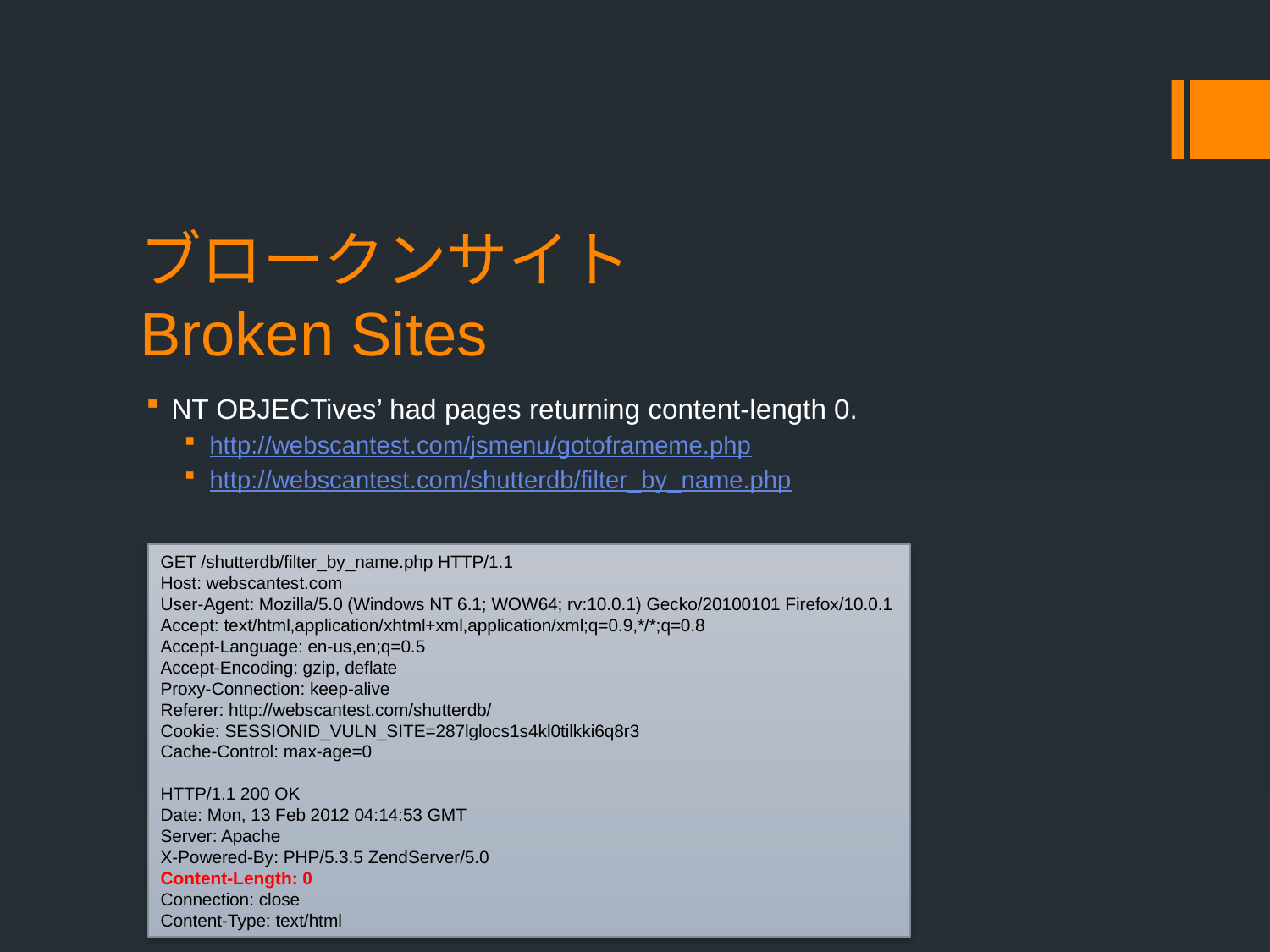

# ブロークンサイト Broken Sites
NT OBJECTives’ had pages returning content-length 0.
http://webscantest.com/jsmenu/gotoframeme.php
http://webscantest.com/shutterdb/filter_by_name.php

GET /shutterdb/filter_by_name.php HTTP/1.1
Host: webscantest.com
User-Agent: Mozilla/5.0 (Windows NT 6.1; WOW64; rv:10.0.1) Gecko/20100101 Firefox/10.0.1
Accept: text/html,application/xhtml+xml,application/xml;q=0.9,*/*;q=0.8
Accept-Language: en-us,en;q=0.5
Accept-Encoding: gzip, deflate
Proxy-Connection: keep-alive
Referer: http://webscantest.com/shutterdb/
Cookie: SESSIONID_VULN_SITE=287lglocs1s4kl0tilkki6q8r3
Cache-Control: max-age=0

HTTP/1.1 200 OK
Date: Mon, 13 Feb 2012 04:14:53 GMT
Server: Apache
X-Powered-By: PHP/5.3.5 ZendServer/5.0
Content-Length: 0
Connection: close
Content-Type: text/html